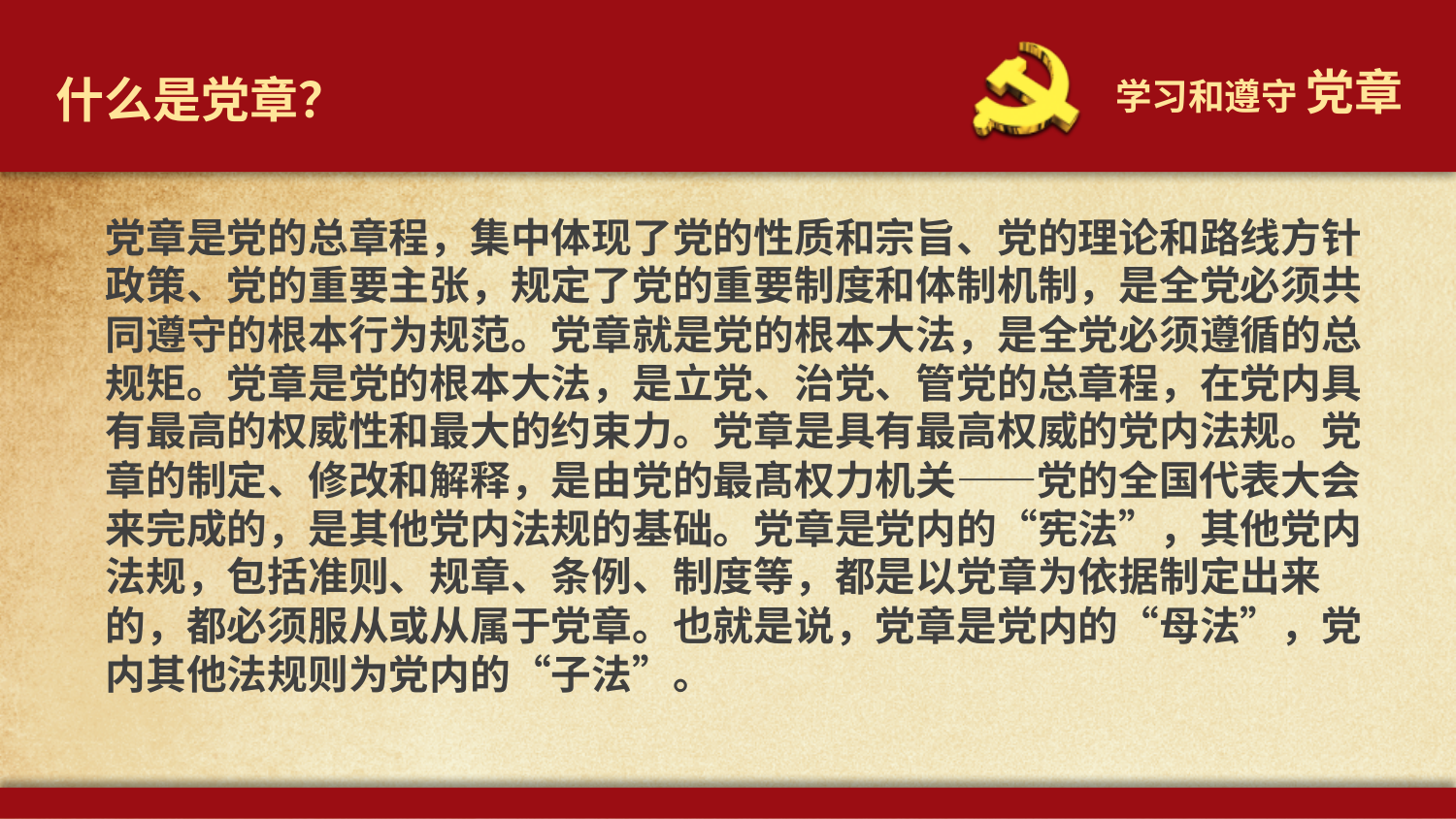

什么是党章？

党章是党的总章程，集中体现了党的性质和宗旨、党的理论和路线方针政策、党的重要主张，规定了党的重要制度和体制机制，是全党必须共同遵守的根本行为规范。党章就是党的根本大法，是全党必须遵循的总规矩。党章是党的根本大法，是立党、治党、管党的总章程，在党内具有最高的权威性和最大的约束力。党章是具有最高权威的党内法规。党章的制定、修改和解释，是由党的最髙权力机关——党的全国代表大会来完成的，是其他党内法规的基础。党章是党内的“宪法”，其他党内法规，包括准则、规章、条例、制度等，都是以党章为依据制定出来的，都必须服从或从属于党章。也就是说，党章是党内的“母法”，党内其他法规则为党内的“子法”。